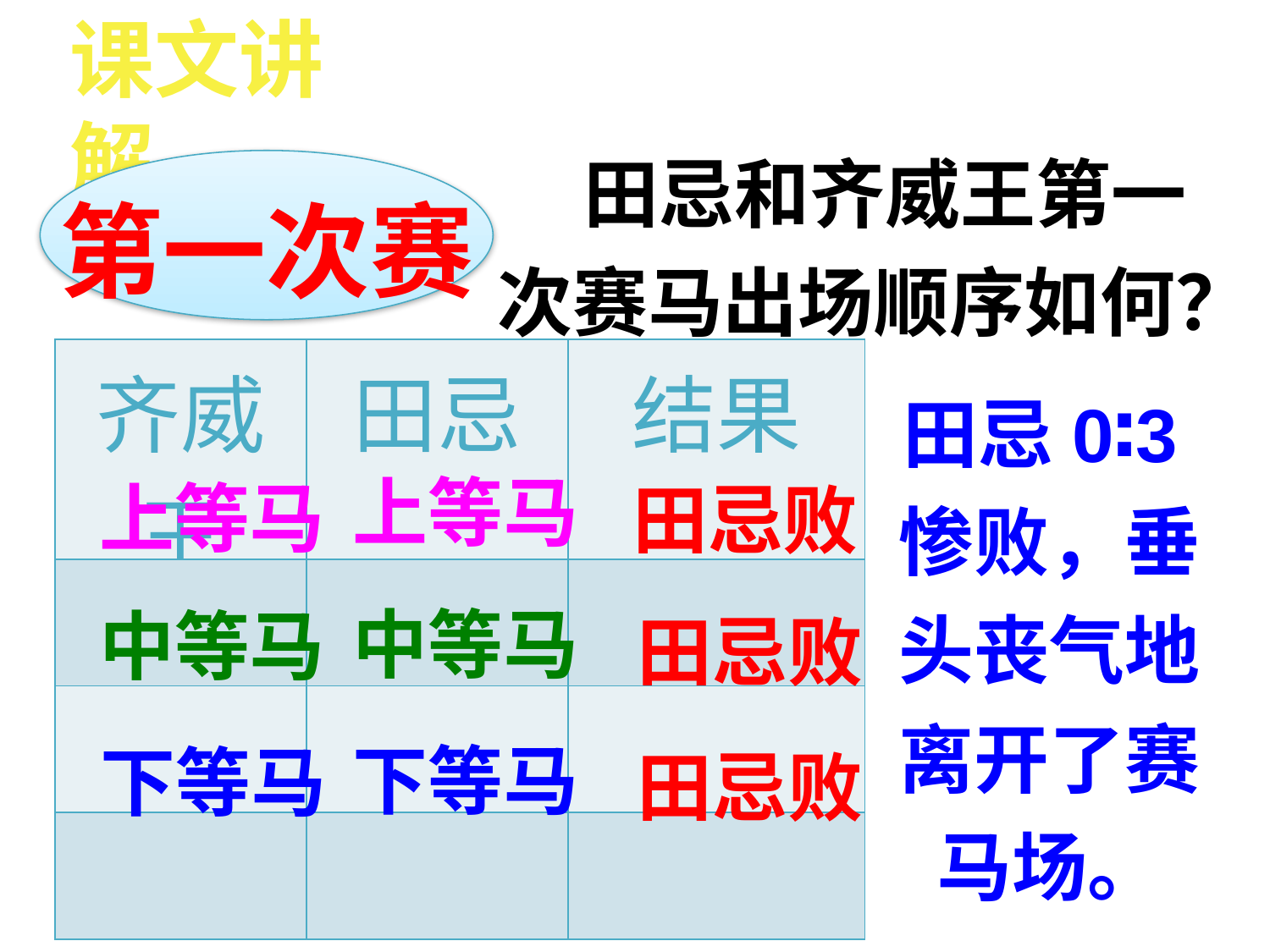

课文讲解
    田忌和齐威王第一次赛马出场顺序如何？

第一次赛马
| 齐威王 | 田忌 | 结果 |
| --- | --- | --- |
|  |  |  |
|  |  |  |
|  |  |  |
田忌0∶3惨败，垂头丧气地离开了赛马场。
上等马
上等马
田忌败
中等马
中等马
田忌败
下等马
下等马
田忌败